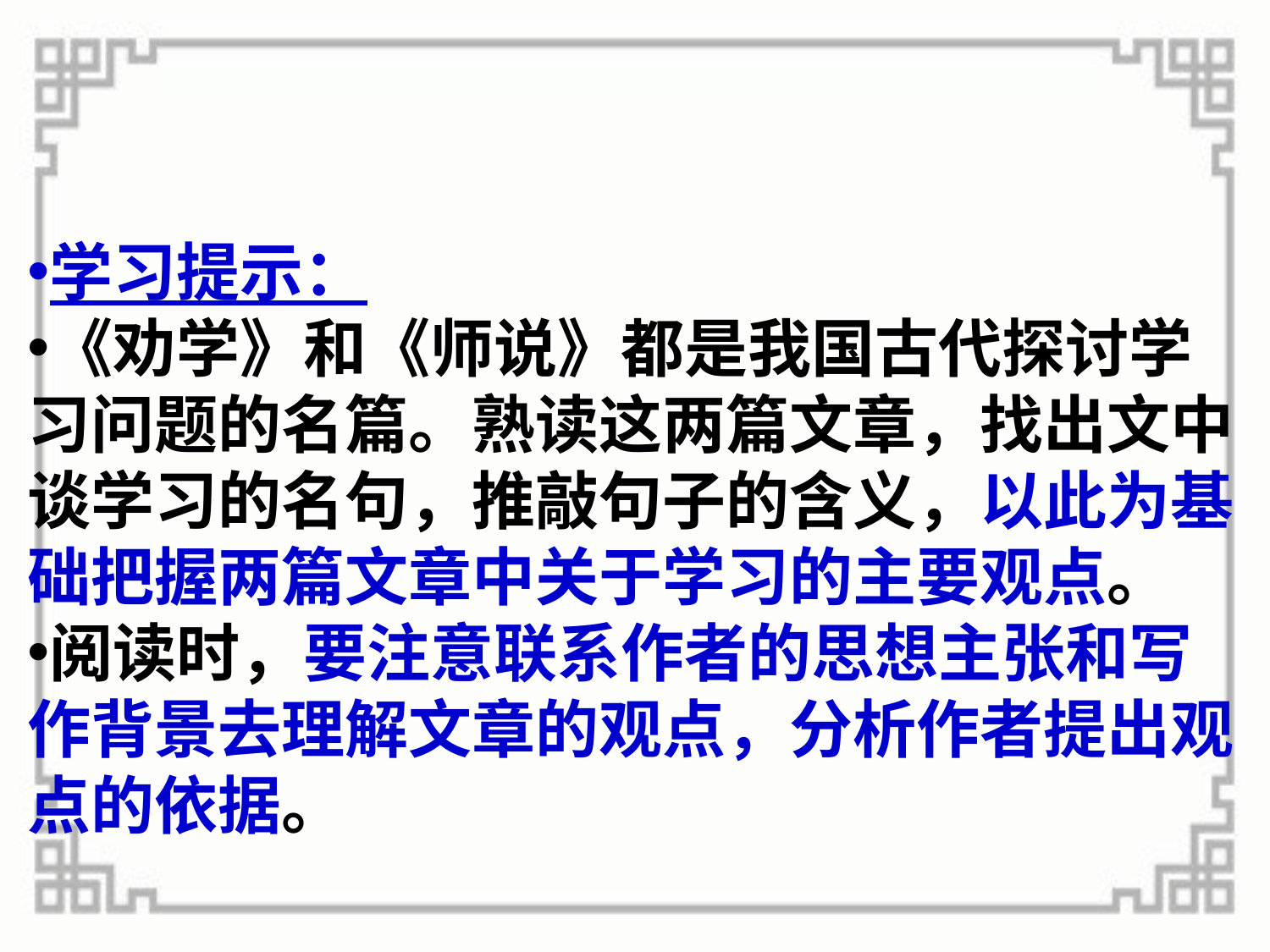

#
学习提示：
《劝学》和《师说》都是我国古代探讨学习问题的名篇。熟读这两篇文章，找出文中谈学习的名句，推敲句子的含义，以此为基础把握两篇文章中关于学习的主要观点。
阅读时，要注意联系作者的思想主张和写作背景去理解文章的观点，分析作者提出观点的依据。